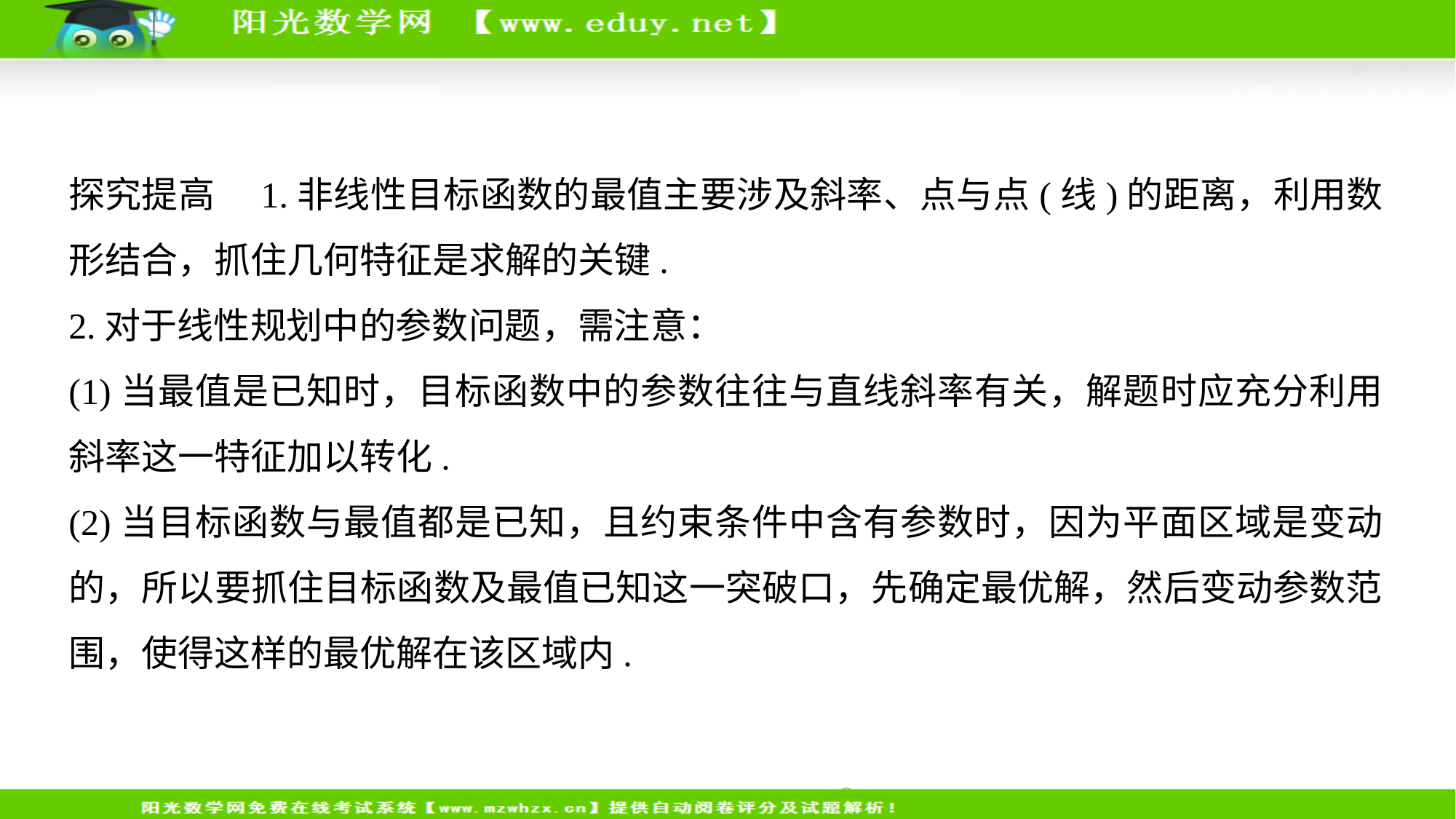

探究提高　1.非线性目标函数的最值主要涉及斜率、点与点(线)的距离，利用数形结合，抓住几何特征是求解的关键.
2.对于线性规划中的参数问题，需注意：
(1)当最值是已知时，目标函数中的参数往往与直线斜率有关，解题时应充分利用斜率这一特征加以转化.
(2)当目标函数与最值都是已知，且约束条件中含有参数时，因为平面区域是变动的，所以要抓住目标函数及最值已知这一突破口，先确定最优解，然后变动参数范围，使得这样的最优解在该区域内.